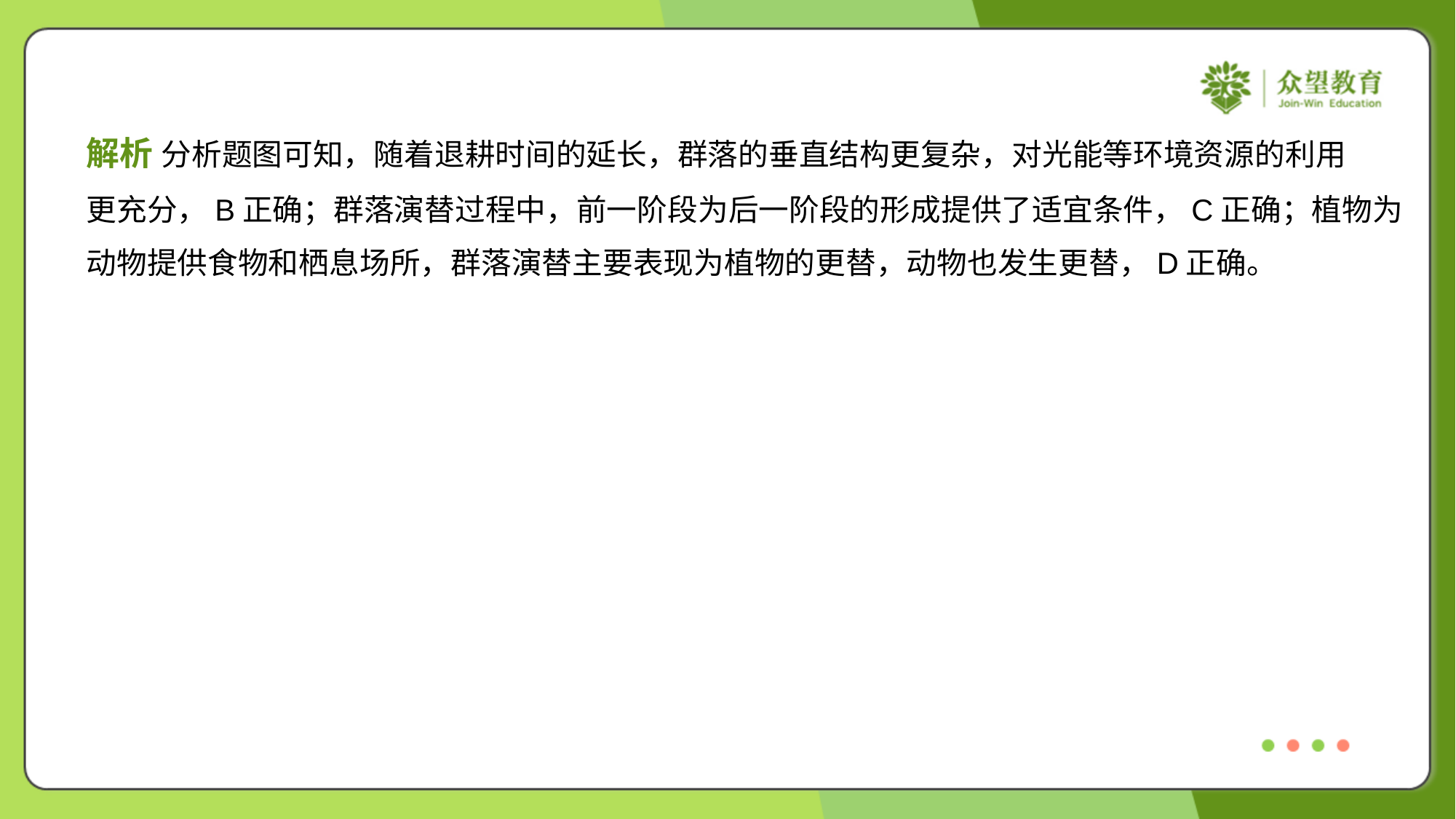

解析 分析题图可知，随着退耕时间的延长，群落的垂直结构更复杂，对光能等环境资源的利用
更充分，B正确；群落演替过程中，前一阶段为后一阶段的形成提供了适宜条件，C正确；植物为
动物提供食物和栖息场所，群落演替主要表现为植物的更替，动物也发生更替，D正确。